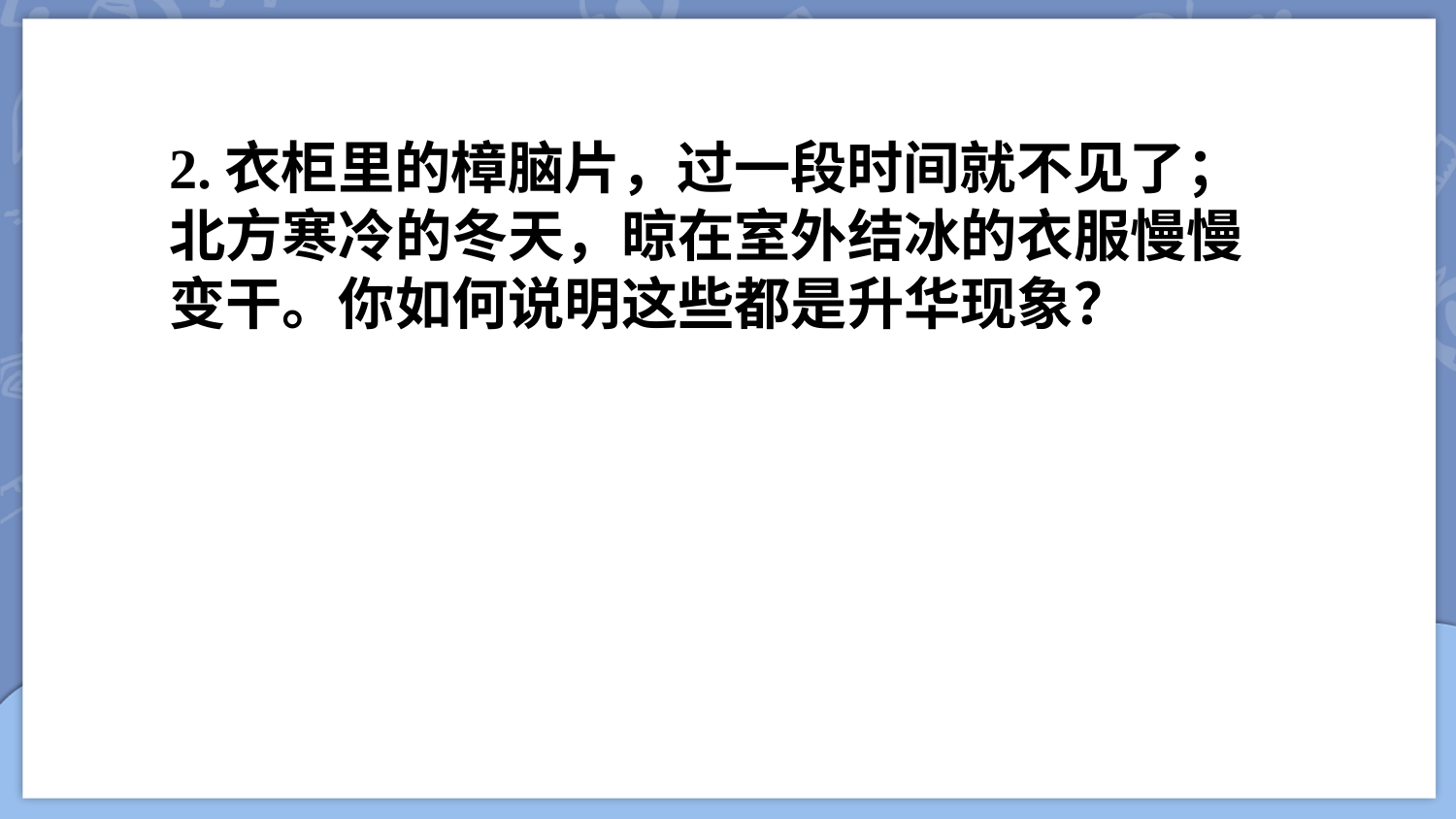

2.衣柜里的樟脑片，过一段时间就不见了；北方寒冷的冬天，晾在室外结冰的衣服慢慢变干。你如何说明这些都是升华现象？